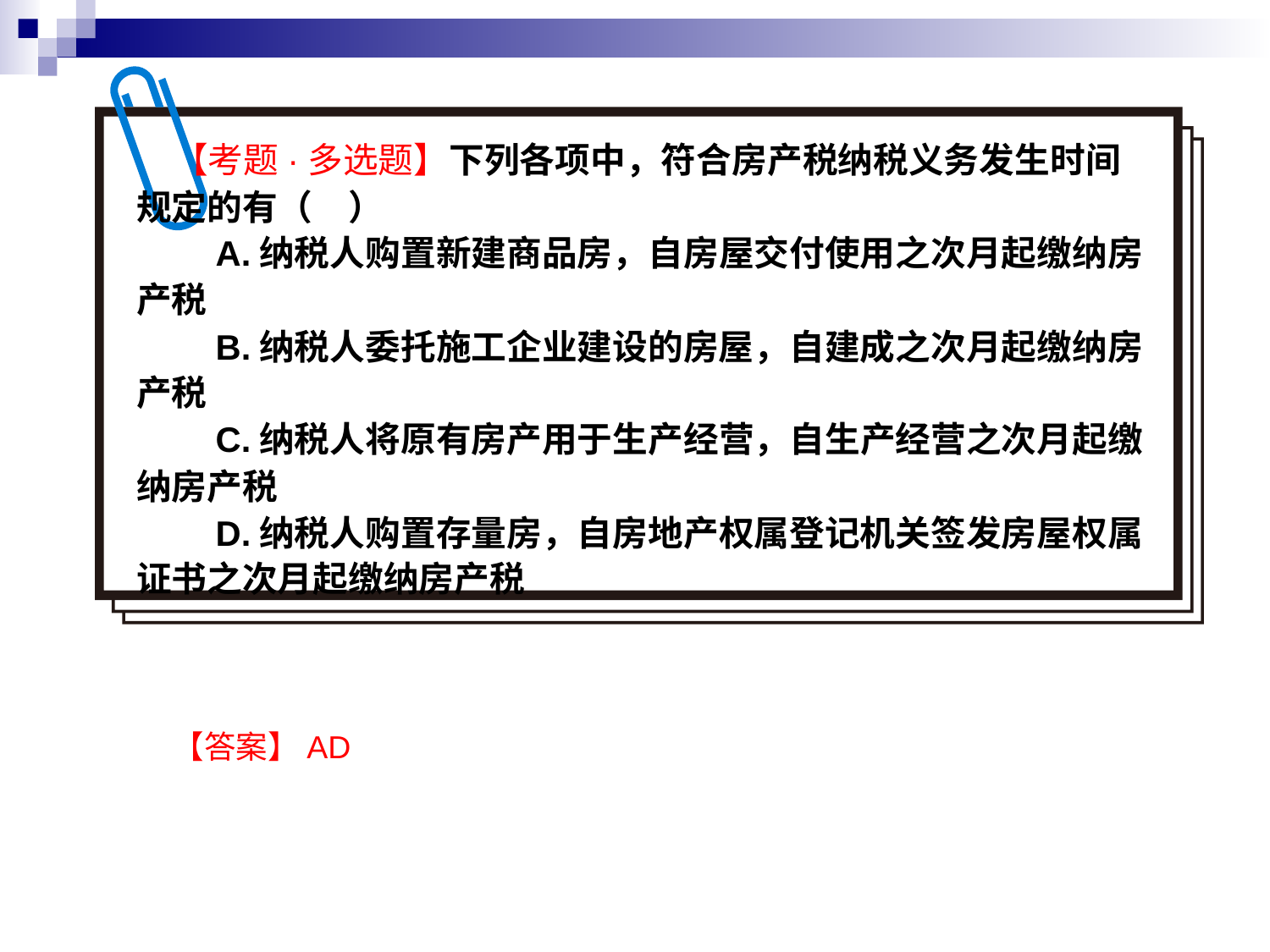

【考题·多选题】下列各项中，符合房产税纳税义务发生时间规定的有（　）
　　A.纳税人购置新建商品房，自房屋交付使用之次月起缴纳房产税
　　B.纳税人委托施工企业建设的房屋，自建成之次月起缴纳房产税
　　C.纳税人将原有房产用于生产经营，自生产经营之次月起缴纳房产税
　　D.纳税人购置存量房，自房地产权属登记机关签发房屋权属证书之次月起缴纳房产税
【答案】AD